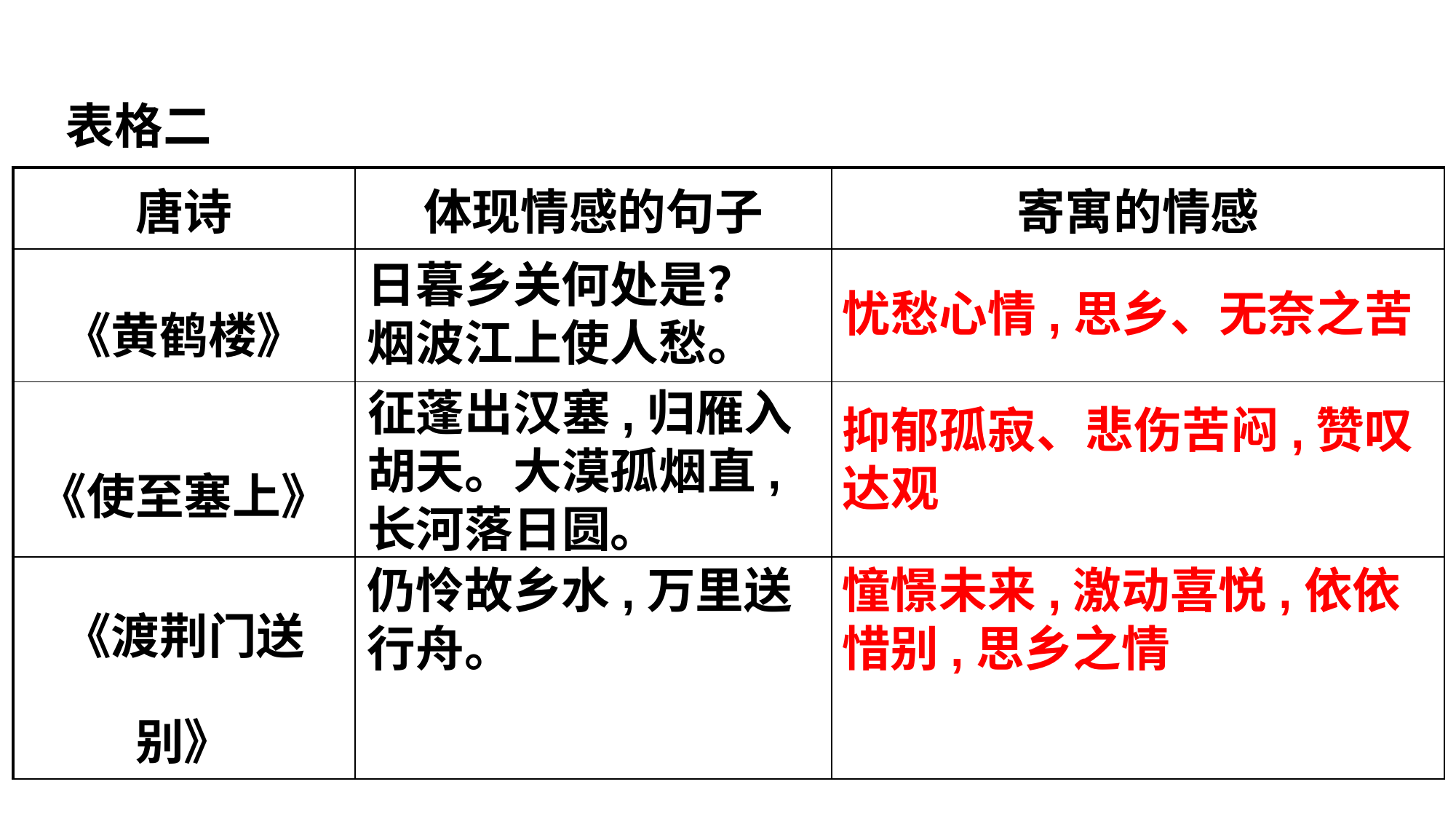

表格二
| 唐诗 | 体现情感的句子 | 寄寓的情感 |
| --- | --- | --- |
| 《黄鹤楼》 |  |  |
| 《使至塞上》 |  |  |
| 《渡荆门送别》 |  |  |
日暮乡关何处是？
烟波江上使人愁。
忧愁心情,思乡、无奈之苦
征蓬出汉塞,归雁入胡天。大漠孤烟直,长河落日圆。
抑郁孤寂、悲伤苦闷,赞叹达观
仍怜故乡水,万里送行舟。
憧憬未来,激动喜悦,依依惜别,思乡之情